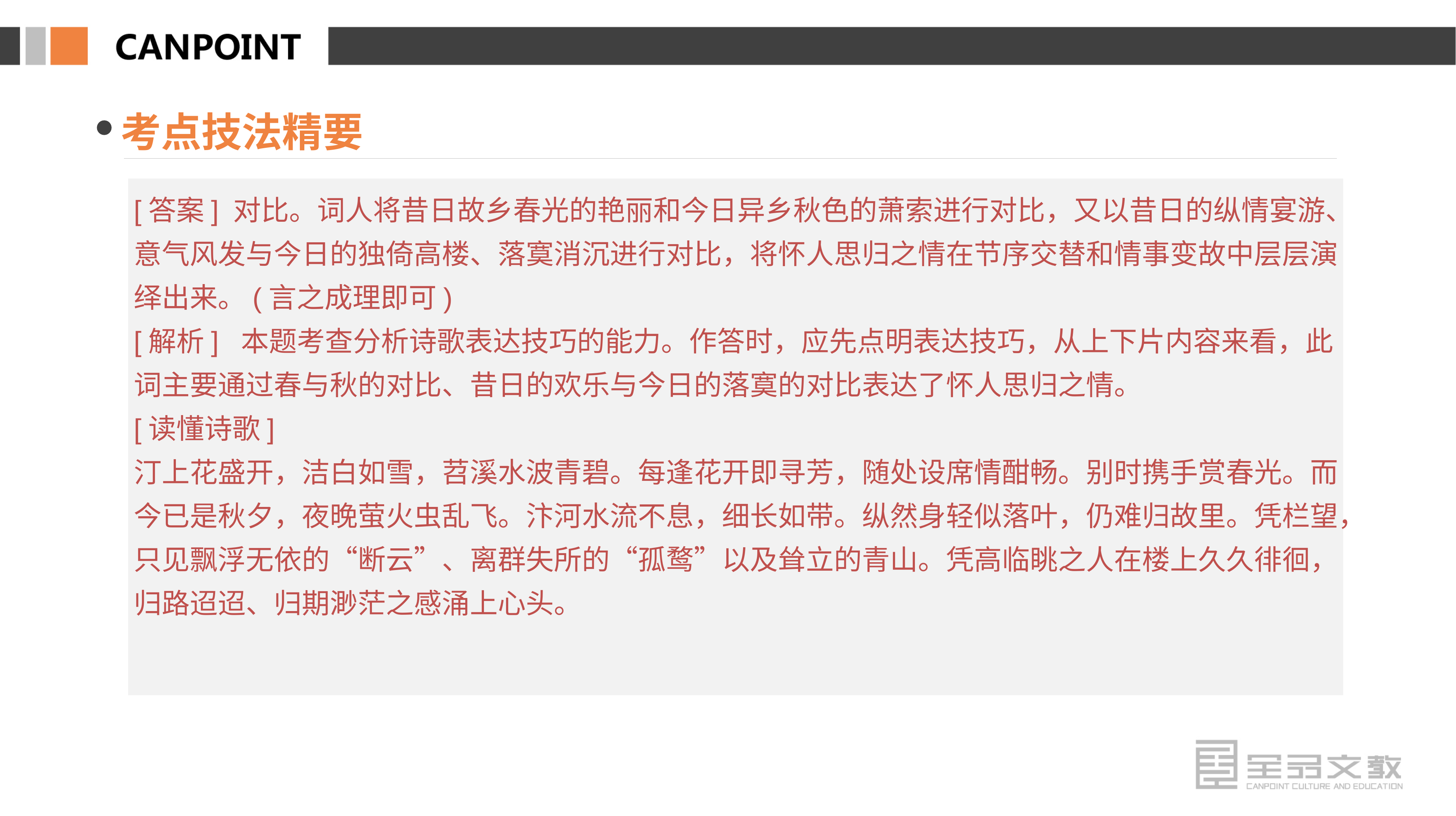

考点技法精要

[答案] 对比。词人将昔日故乡春光的艳丽和今日异乡秋色的萧索进行对比，又以昔日的纵情宴游、意气风发与今日的独倚高楼、落寞消沉进行对比，将怀人思归之情在节序交替和情事变故中层层演绎出来。(言之成理即可)
[解析]  本题考查分析诗歌表达技巧的能力。作答时，应先点明表达技巧，从上下片内容来看，此词主要通过春与秋的对比、昔日的欢乐与今日的落寞的对比表达了怀人思归之情。
[读懂诗歌]
汀上花盛开，洁白如雪，苕溪水波青碧。每逢花开即寻芳，随处设席情酣畅。别时携手赏春光。而今已是秋夕，夜晚萤火虫乱飞。汴河水流不息，细长如带。纵然身轻似落叶，仍难归故里。凭栏望，只见飘浮无依的“断云”、离群失所的“孤鹜”以及耸立的青山。凭高临眺之人在楼上久久徘徊，归路迢迢、归期渺茫之感涌上心头。